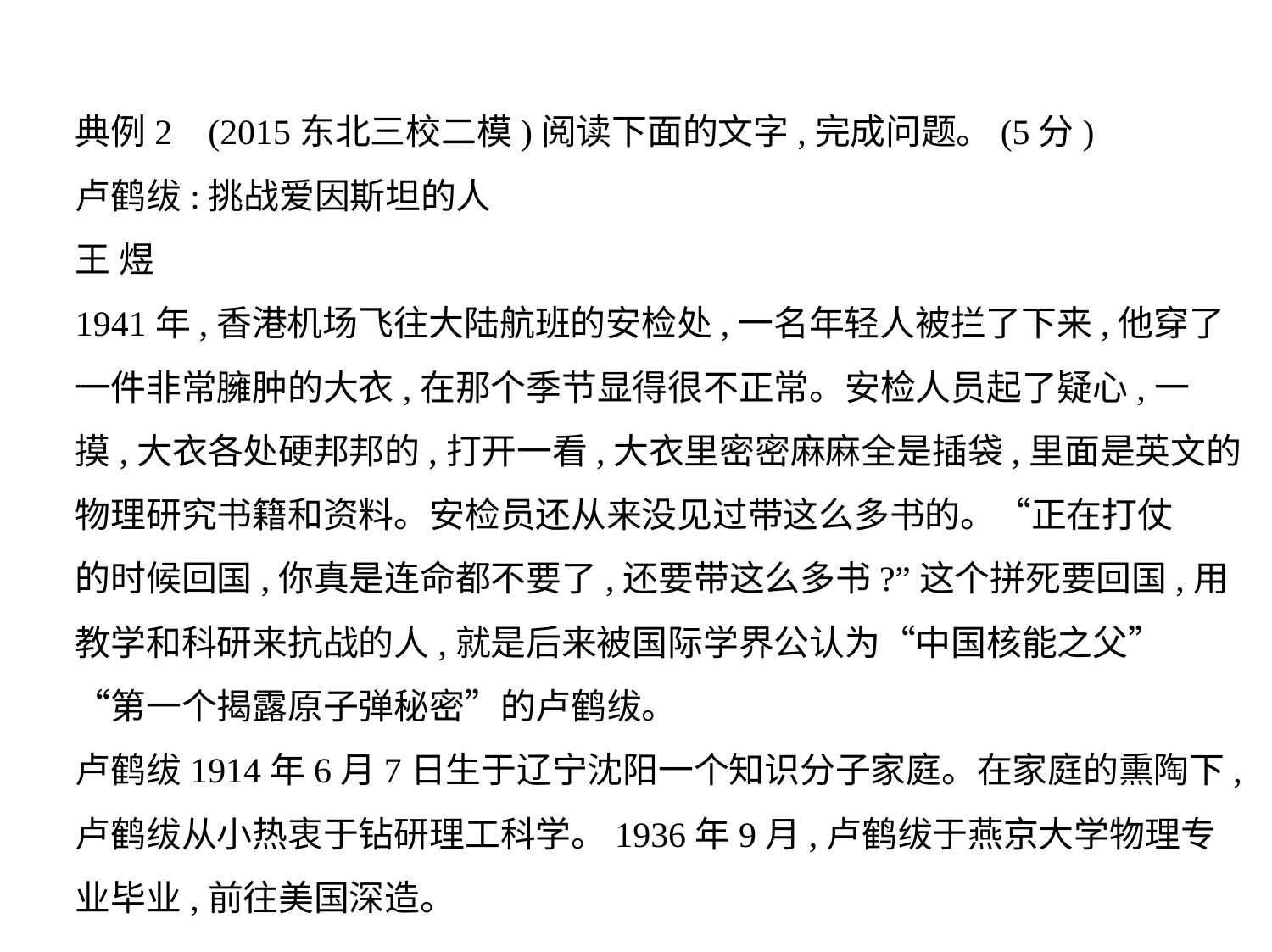

典例2    (2015东北三校二模)阅读下面的文字,完成问题。(5分)
卢鹤绂:挑战爱因斯坦的人
王 煜
1941年,香港机场飞往大陆航班的安检处,一名年轻人被拦了下来,他穿了
一件非常臃肿的大衣,在那个季节显得很不正常。安检人员起了疑心,一
摸,大衣各处硬邦邦的,打开一看,大衣里密密麻麻全是插袋,里面是英文的
物理研究书籍和资料。安检员还从来没见过带这么多书的。“正在打仗
的时候回国,你真是连命都不要了,还要带这么多书?”这个拼死要回国,用
教学和科研来抗战的人,就是后来被国际学界公认为“中国核能之父”
“第一个揭露原子弹秘密”的卢鹤绂。
卢鹤绂1914年6月7日生于辽宁沈阳一个知识分子家庭。在家庭的熏陶下,
卢鹤绂从小热衷于钻研理工科学。1936年9月,卢鹤绂于燕京大学物理专
业毕业,前往美国深造。